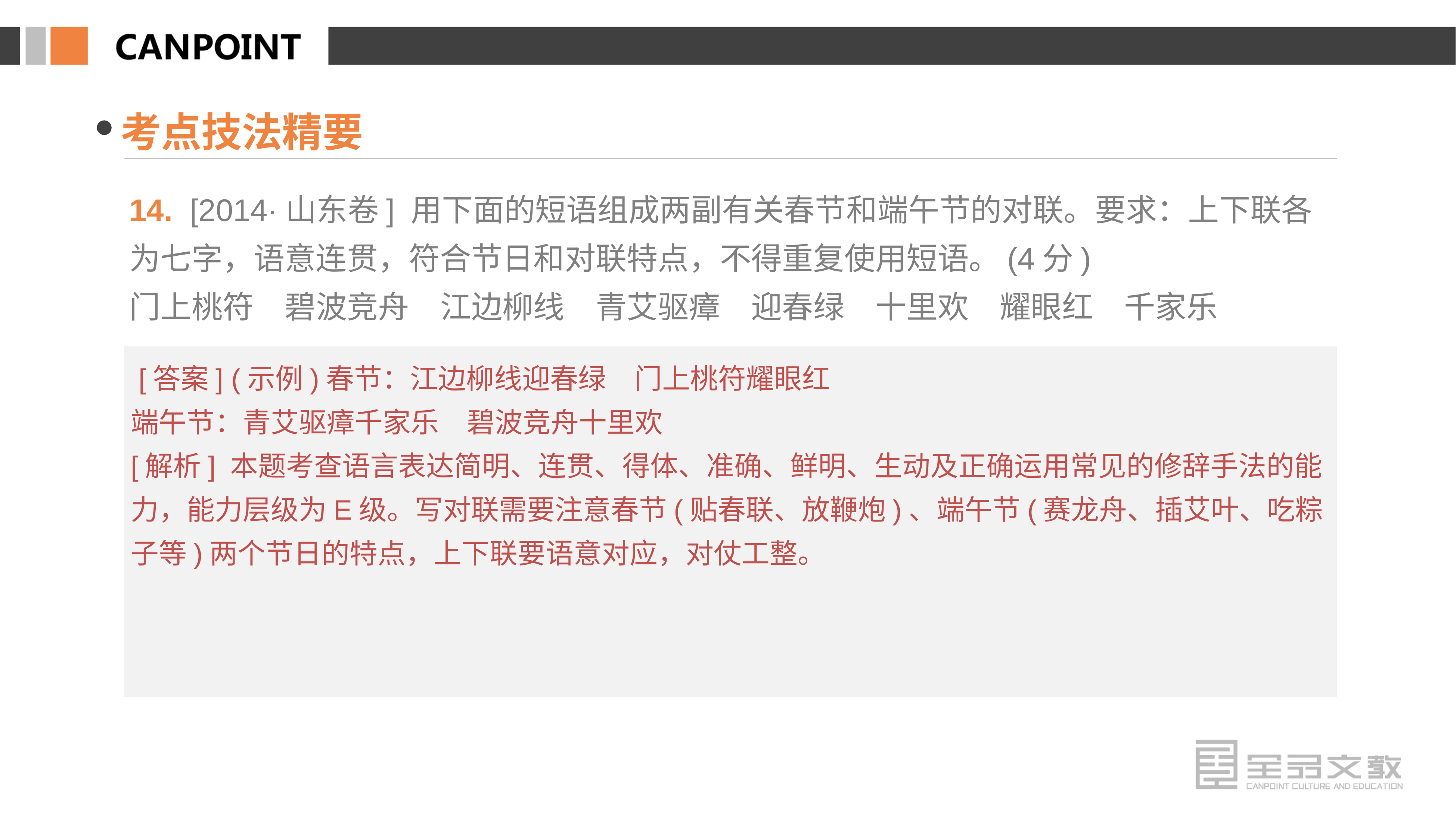

考点技法精要

14.  [2014·山东卷] 用下面的短语组成两副有关春节和端午节的对联。要求：上下联各为七字，语意连贯，符合节日和对联特点，不得重复使用短语。(4分)
门上桃符　碧波竞舟　江边柳线　青艾驱瘴　迎春绿　十里欢　耀眼红　千家乐

 [答案] (示例)春节：江边柳线迎春绿　门上桃符耀眼红
端午节：青艾驱瘴千家乐　碧波竞舟十里欢
[解析] 本题考查语言表达简明、连贯、得体、准确、鲜明、生动及正确运用常见的修辞手法的能力，能力层级为E级。写对联需要注意春节(贴春联、放鞭炮)、端午节(赛龙舟、插艾叶、吃粽子等)两个节日的特点，上下联要语意对应，对仗工整。